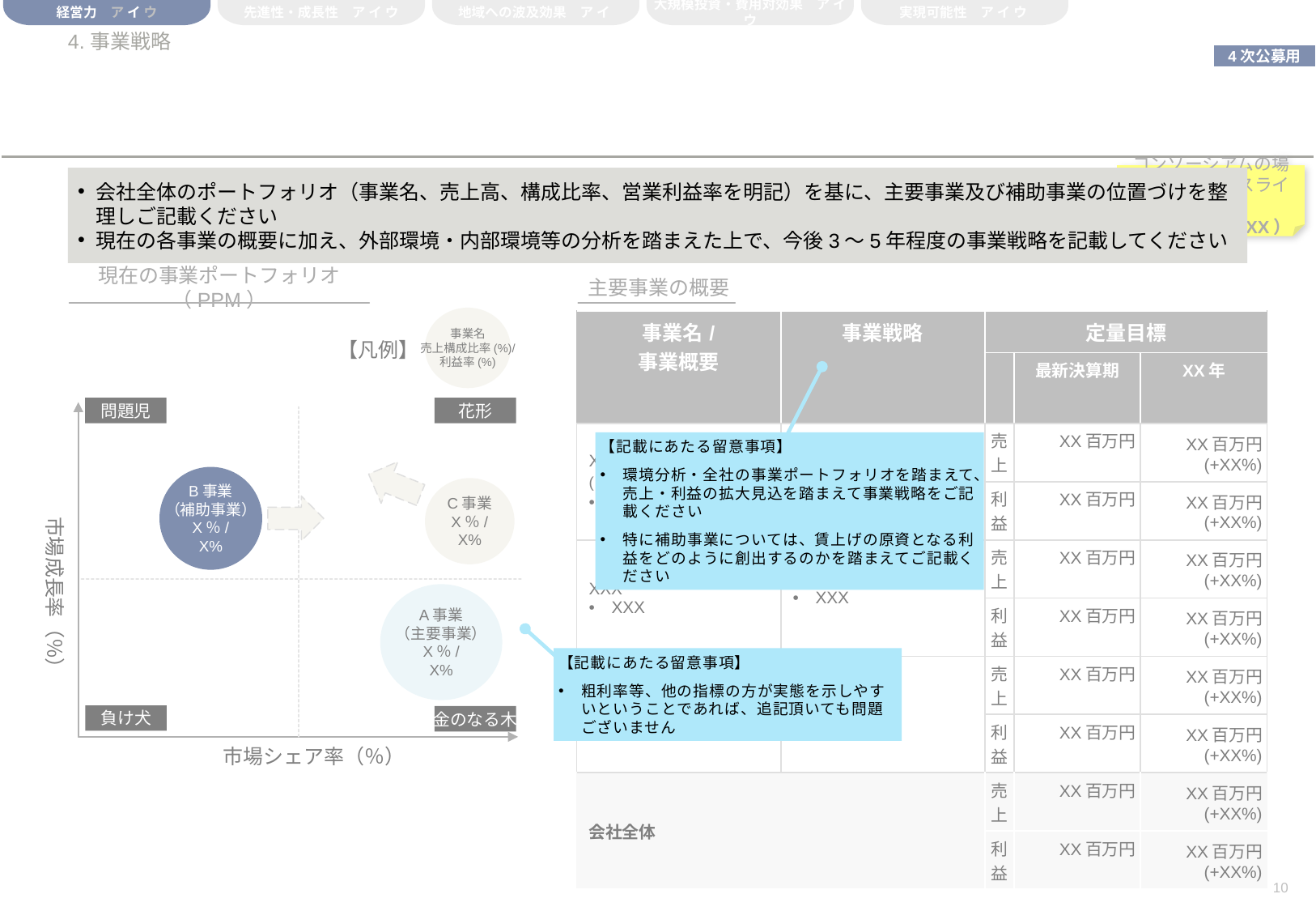

経営力　ア イ ウ
先進性・成長性　ア イ ウ
地域への波及効果　ア イ
大規模投資・費用対効果　ア イ ウ
実現可能性　ア イ ウ
# 4.事業戦略

コンソーシアムの場合、各社毎にスライド作成
（株式会社XXXX）
会社全体のポートフォリオ（事業名、売上高、構成比率、営業利益率を明記）を基に、主要事業及び補助事業の位置づけを整理しご記載ください
現在の各事業の概要に加え、外部環境・内部環境等の分析を踏まえた上で、今後3～5年程度の事業戦略を記載してください
現在の事業ポートフォリオ（PPM）
主要事業の概要
事業名
売上構成比率(%)/
利益率(%)
| 事業名/ 事業概要 | 事業戦略 | 定量目標 |  |  |
| --- | --- | --- | --- | --- |
|  |  |  | 最新決算期 | XX年 |
| XXX (主要事業) XXX | XXX | 売上 | XX百万円 | XX百万円 (+XX%) |
|  |  | 利益 | XX百万円 | XX百万円 (+XX%) |
| XXX XXX | XXX | 売上 | XX百万円 | XX百万円 (+XX%) |
|  |  | 利益 | XX百万円 | XX百万円 (+XX%) |
| XXX (補助事業) XXX | XXX | 売上 | XX百万円 | XX百万円 (+XX%) |
|  |  | 利益 | XX百万円 | XX百万円 (+XX%) |
| 会社全体 |  | 売上 | XX百万円 | XX百万円 (+XX%) |
|  |  | 利益 | XX百万円 | XX百万円 (+XX%) |
【凡例】
【記載にあたる留意事項】
環境分析・全社の事業ポートフォリオを踏まえて、売上・利益の拡大見込を踏まえて事業戦略をご記載ください
特に補助事業については、賃上げの原資となる利益をどのように創出するのかを踏まえてご記載ください
問題児
花形

B事業
（補助事業）
X％/
X%
C事業
X％/
X%

市場成長率（％）
A事業
（主要事業）
X％/
X%
【記載にあたる留意事項】
粗利率等、他の指標の方が実態を示しやすいということであれば、追記頂いても問題ございません
負け犬
金のなる木
市場シェア率（％）